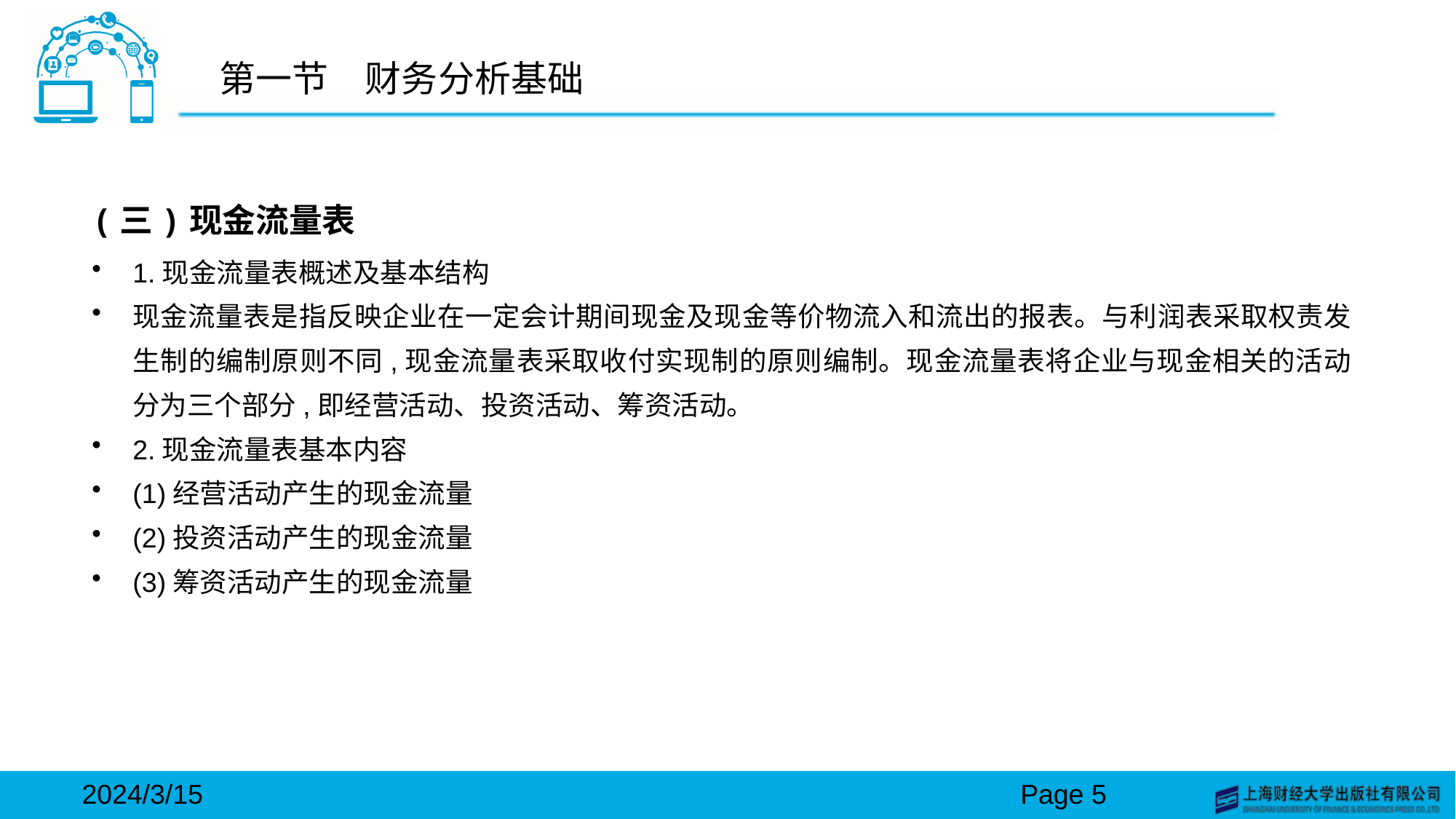

# 第一节　财务分析基础
(三)现金流量表
1.现金流量表概述及基本结构
现金流量表是指反映企业在一定会计期间现金及现金等价物流入和流出的报表。与利润表采取权责发生制的编制原则不同,现金流量表采取收付实现制的原则编制。现金流量表将企业与现金相关的活动分为三个部分,即经营活动、投资活动、筹资活动。
2.现金流量表基本内容
(1)经营活动产生的现金流量
(2)投资活动产生的现金流量
(3)筹资活动产生的现金流量

2024/3/15
Page 5